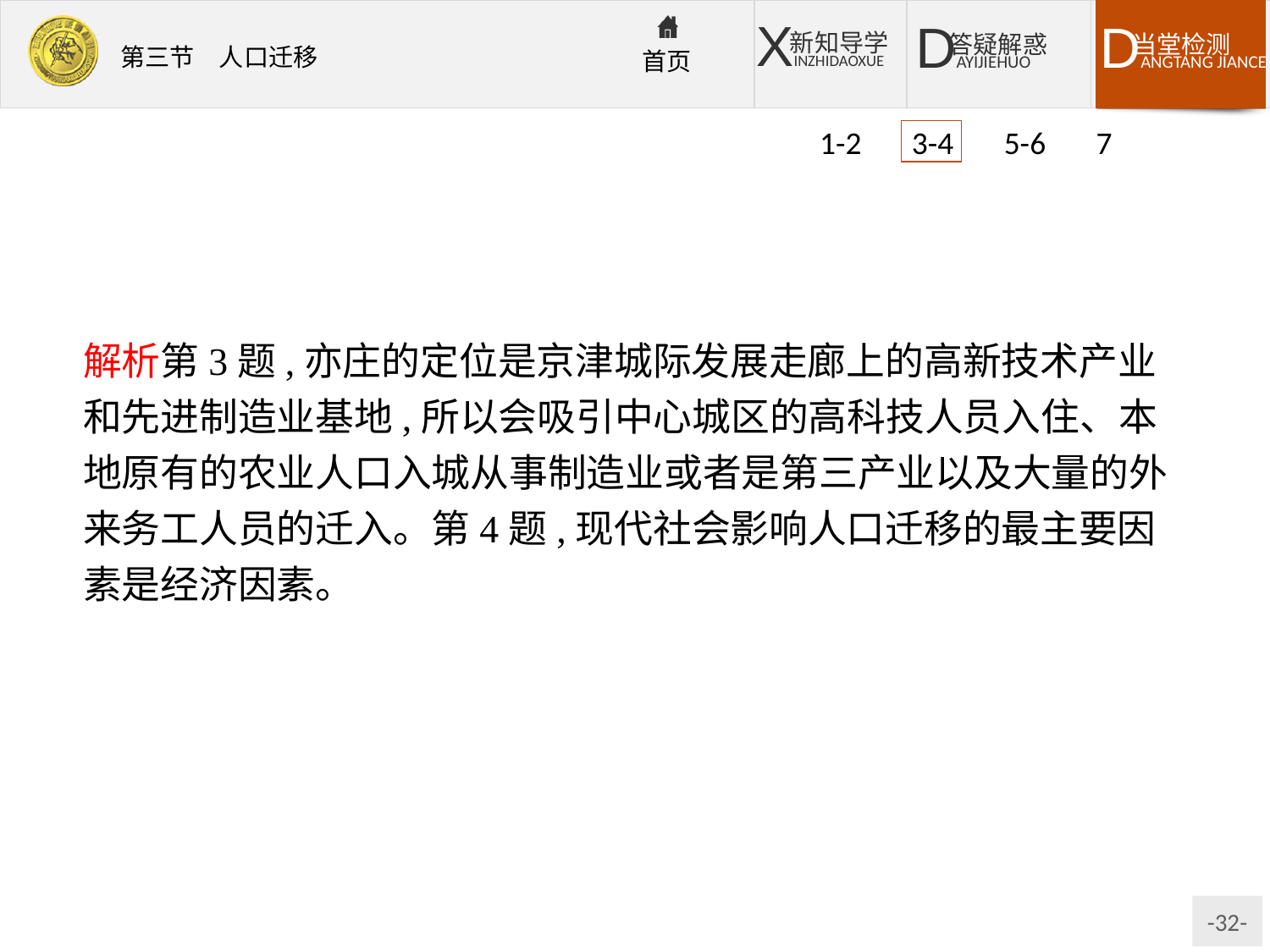

1-2       3-4       5-6       7

解析第3题,亦庄的定位是京津城际发展走廊上的高新技术产业和先进制造业基地,所以会吸引中心城区的高科技人员入住、本地原有的农业人口入城从事制造业或者是第三产业以及大量的外来务工人员的迁入。第4题,现代社会影响人口迁移的最主要因素是经济因素。
答案3.C　4.A